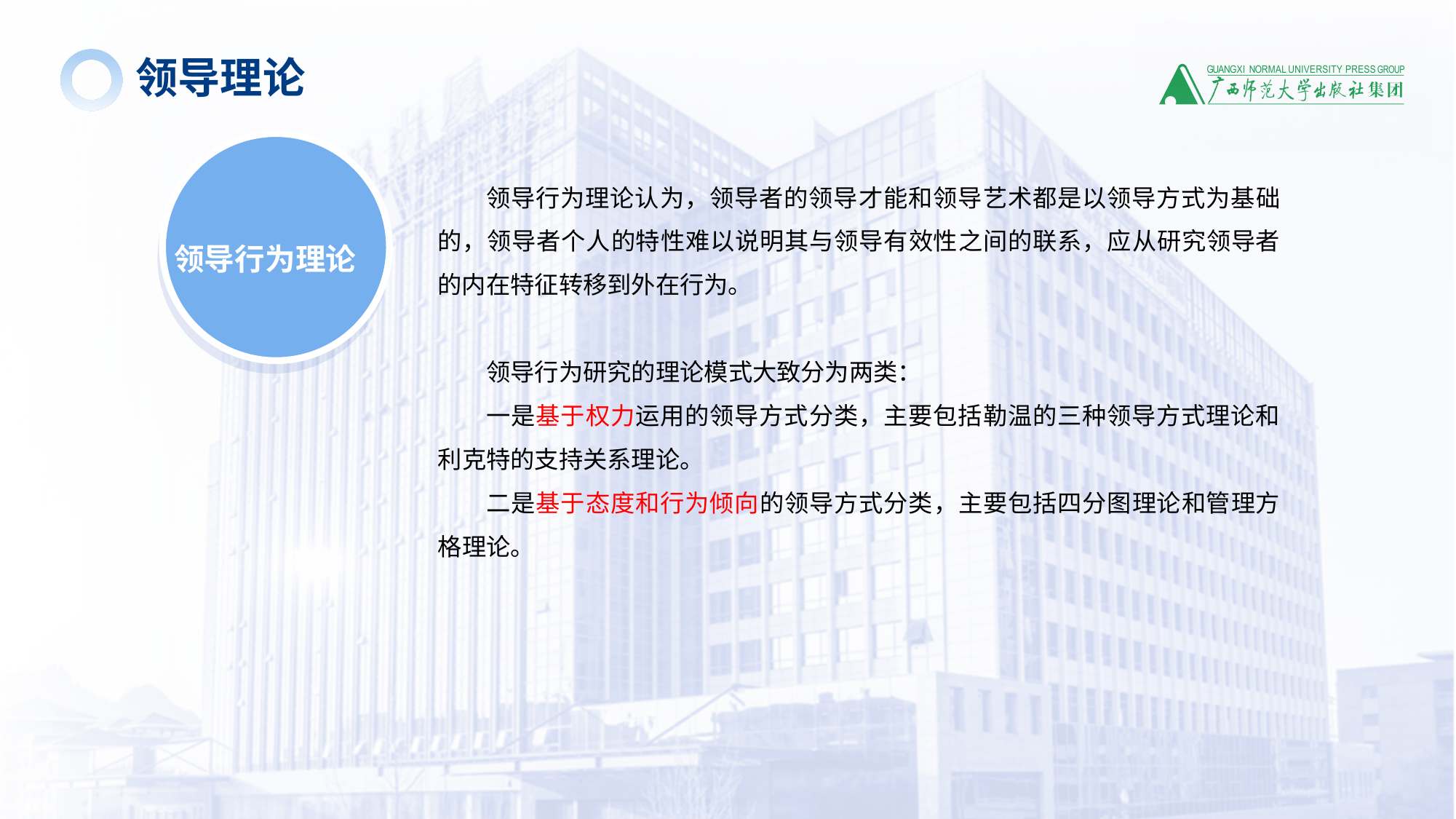

领导理论

领导行为理论认为，领导者的领导才能和领导艺术都是以领导方式为基础的，领导者个人的特性难以说明其与领导有效性之间的联系，应从研究领导者的内在特征转移到外在行为。

领导行为研究的理论模式大致分为两类：
一是基于权力运用的领导方式分类，主要包括勒温的三种领导方式理论和利克特的支持关系理论。
二是基于态度和行为倾向的领导方式分类，主要包括四分图理论和管理方格理论。
领导行为理论